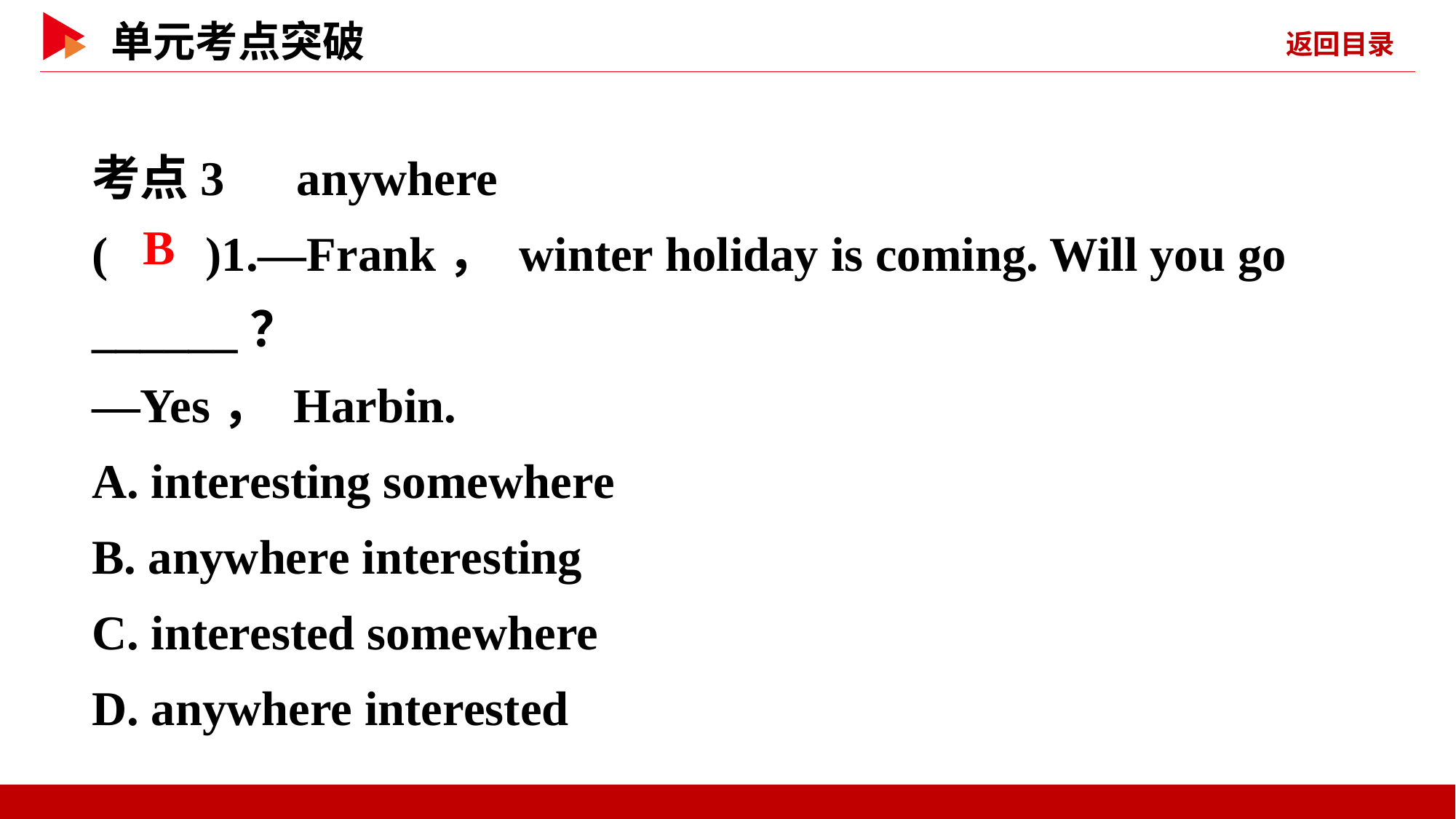

考点3　anywhere
(        )1.—Frank， winter holiday is coming. Will you go ______？
—Yes， Harbin.
A. interesting somewhere
B. anywhere interesting
C. interested somewhere
D. anywhere interested
   B